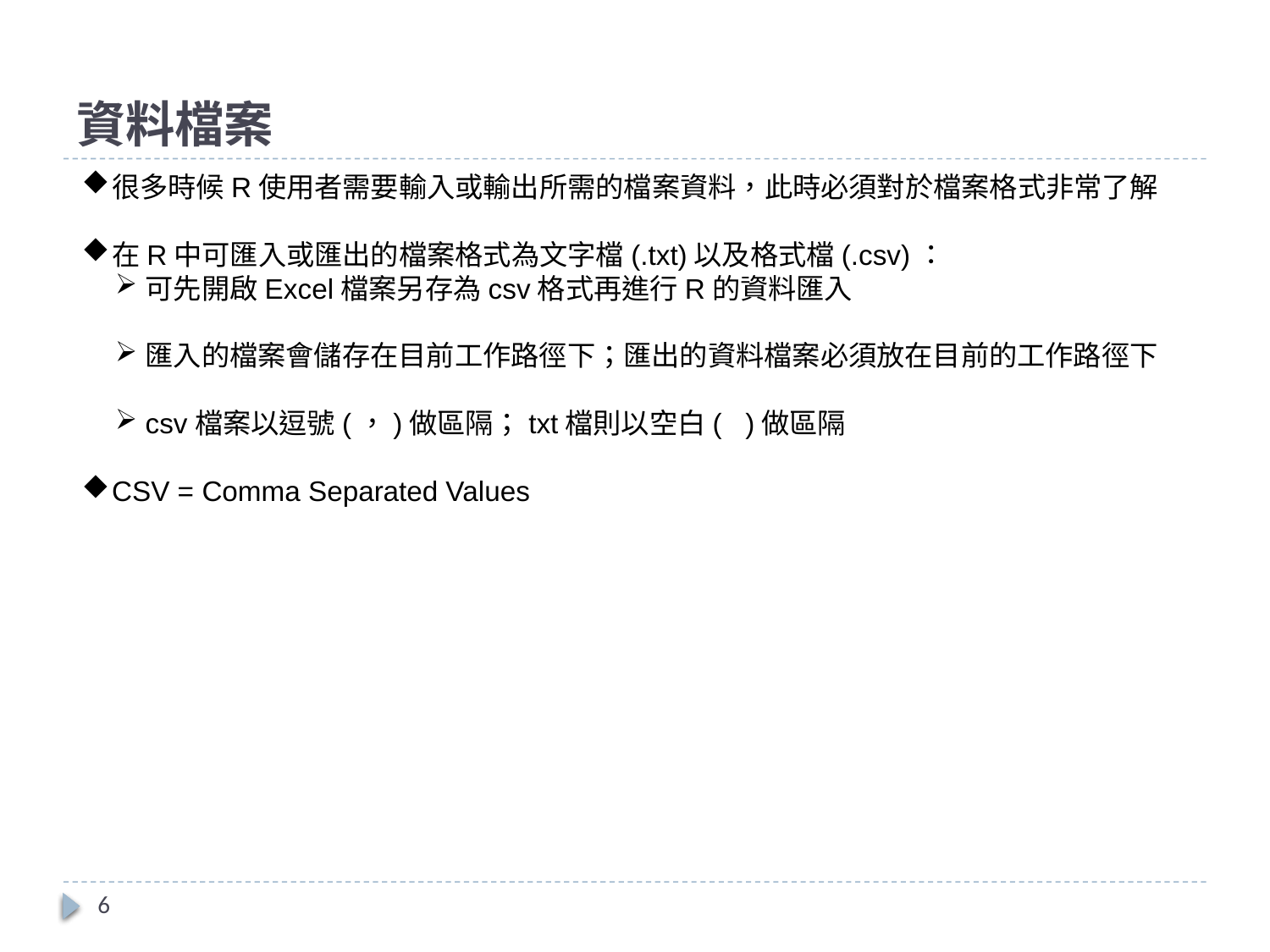

# 資料檔案
很多時候R使用者需要輸入或輸出所需的檔案資料，此時必須對於檔案格式非常了解

在R中可匯入或匯出的檔案格式為文字檔(.txt)以及格式檔(.csv)：
可先開啟Excel檔案另存為csv格式再進行R的資料匯入

匯入的檔案會儲存在目前工作路徑下；匯出的資料檔案必須放在目前的工作路徑下

csv檔案以逗號(，)做區隔；txt檔則以空白(   )做區隔

CSV = Comma Separated Values
6